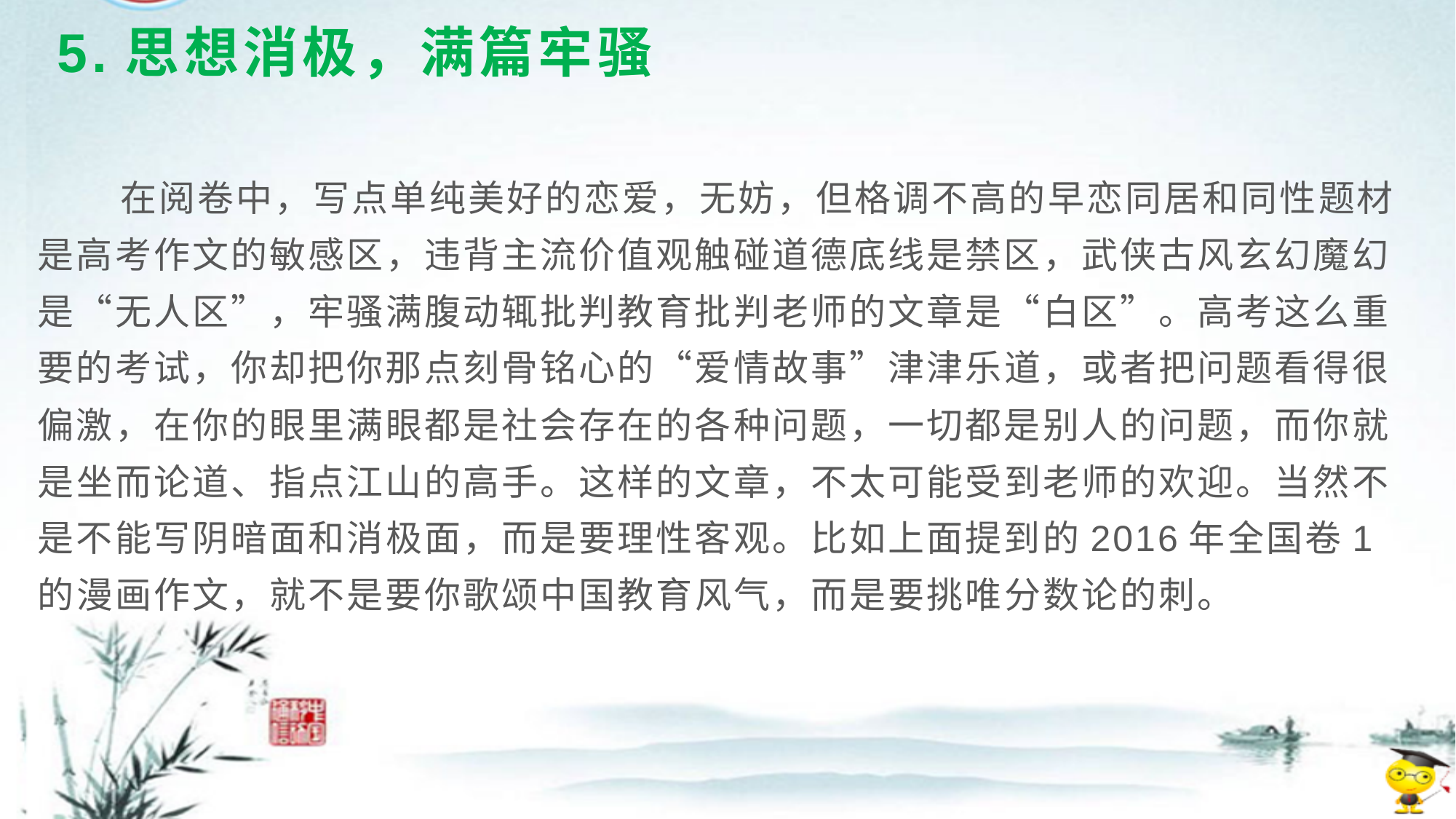

# 5.思想消极，满篇牢骚

        在阅卷中，写点单纯美好的恋爱，无妨，但格调不高的早恋同居和同性题材是高考作文的敏感区，违背主流价值观触碰道德底线是禁区，武侠古风玄幻魔幻是“无人区”，牢骚满腹动辄批判教育批判老师的文章是“白区”。高考这么重要的考试，你却把你那点刻骨铭心的“爱情故事”津津乐道，或者把问题看得很偏激，在你的眼里满眼都是社会存在的各种问题，一切都是别人的问题，而你就是坐而论道、指点江山的高手。这样的文章，不太可能受到老师的欢迎。当然不是不能写阴暗面和消极面，而是要理性客观。比如上面提到的2016年全国卷1的漫画作文，就不是要你歌颂中国教育风气，而是要挑唯分数论的刺。